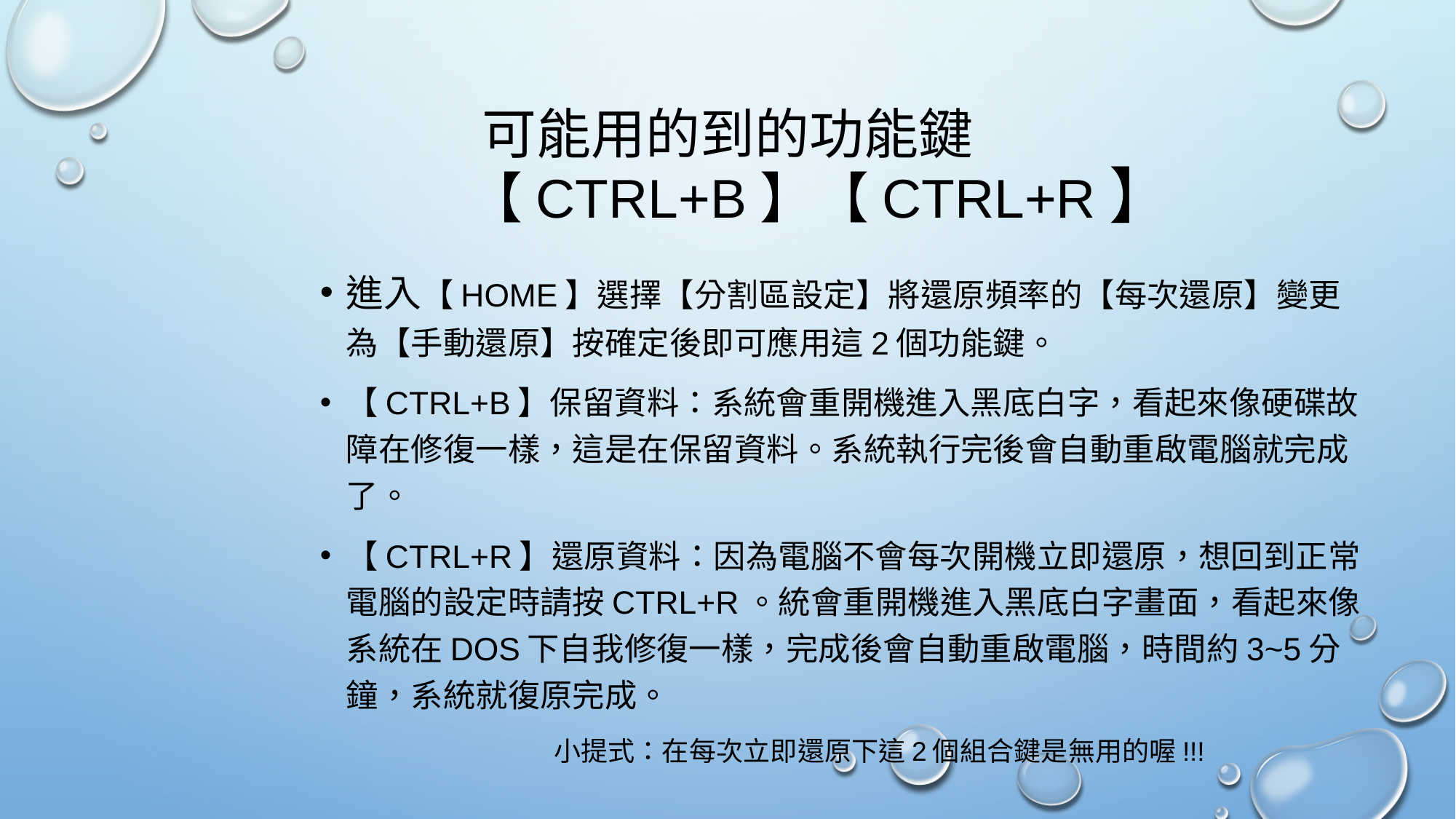

# 可能用的到的功能鍵 【CTRL+B】【CTRL+R】
進入【home】選擇【分割區設定】將還原頻率的【每次還原】變更為【手動還原】按確定後即可應用這2個功能鍵。
【ctrl+B】保留資料：系統會重開機進入黑底白字，看起來像硬碟故障在修復一樣，這是在保留資料。系統執行完後會自動重啟電腦就完成了。
【ctrl+R】還原資料：因為電腦不會每次開機立即還原，想回到正常電腦的設定時請按ctrl+R。統會重開機進入黑底白字畫面，看起來像系統在DOS下自我修復一樣，完成後會自動重啟電腦，時間約3~5分鐘，系統就復原完成。
                                      小提式：在每次立即還原下這2個組合鍵是無用的喔!!!